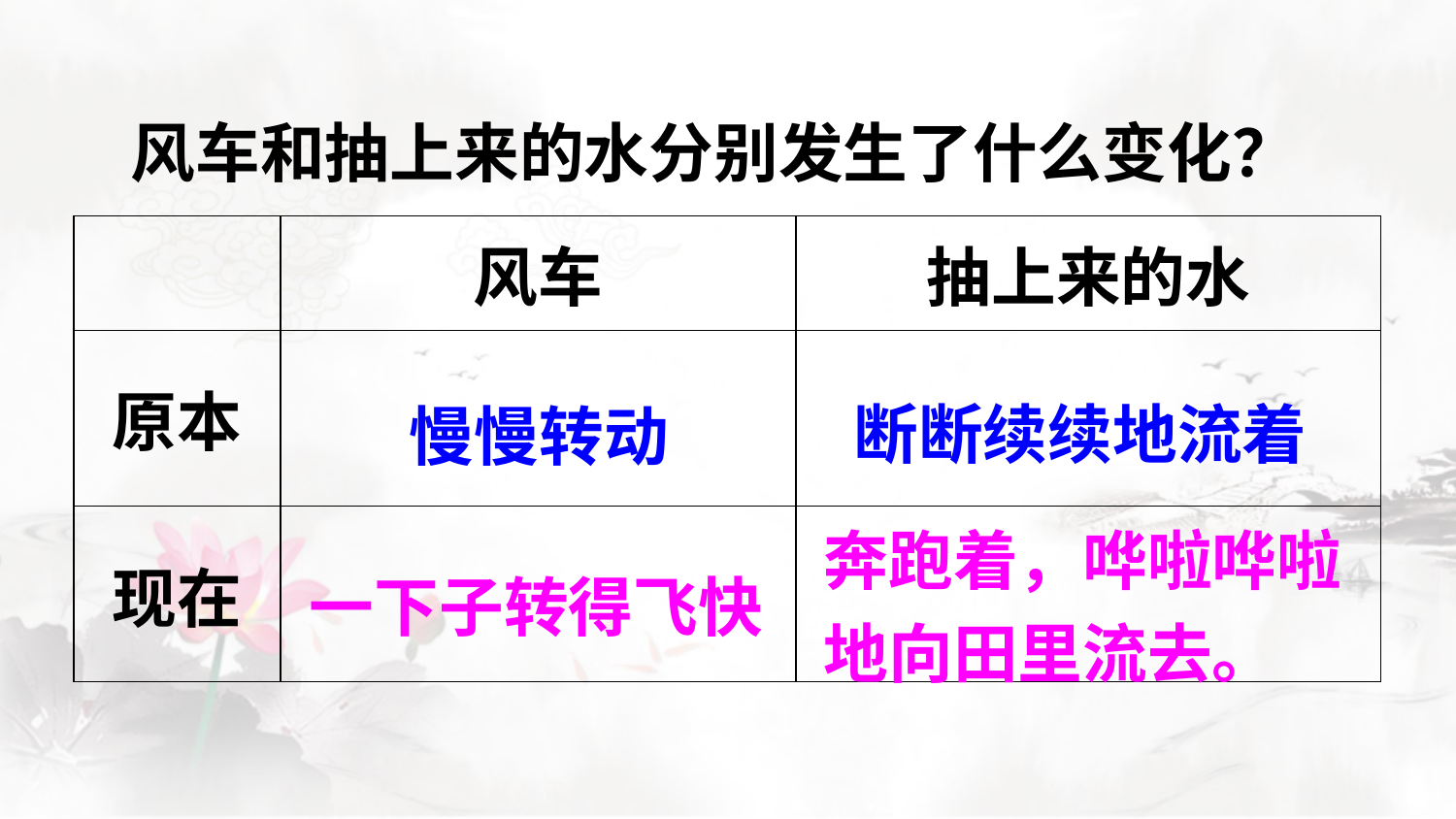

风车和抽上来的水分别发生了什么变化？
|  | 风车 | 抽上来的水 |
| --- | --- | --- |
| 原本 |  |  |
| 现在 |  |  |

断断续续地流着
慢慢转动
奔跑着，哗啦哗啦地向田里流去。

一下子转得飞快